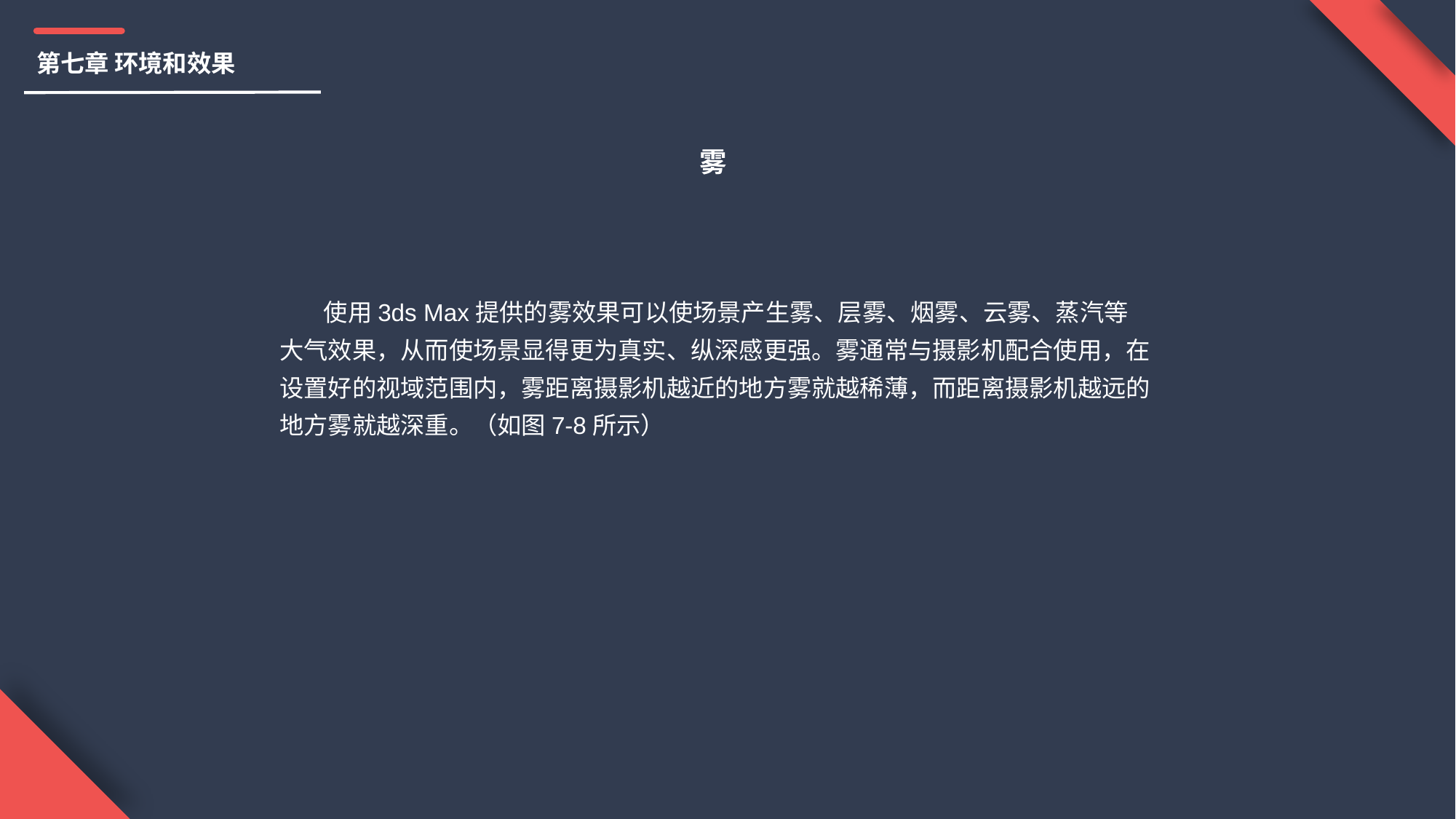

第七章 环境和效果
雾
       使用3ds Max提供的雾效果可以使场景产生雾、层雾、烟雾、云雾、蒸汽等大气效果，从而使场景显得更为真实、纵深感更强。雾通常与摄影机配合使用，在设置好的视域范围内，雾距离摄影机越近的地方雾就越稀薄，而距离摄影机越远的地方雾就越深重。（如图7-8所示）